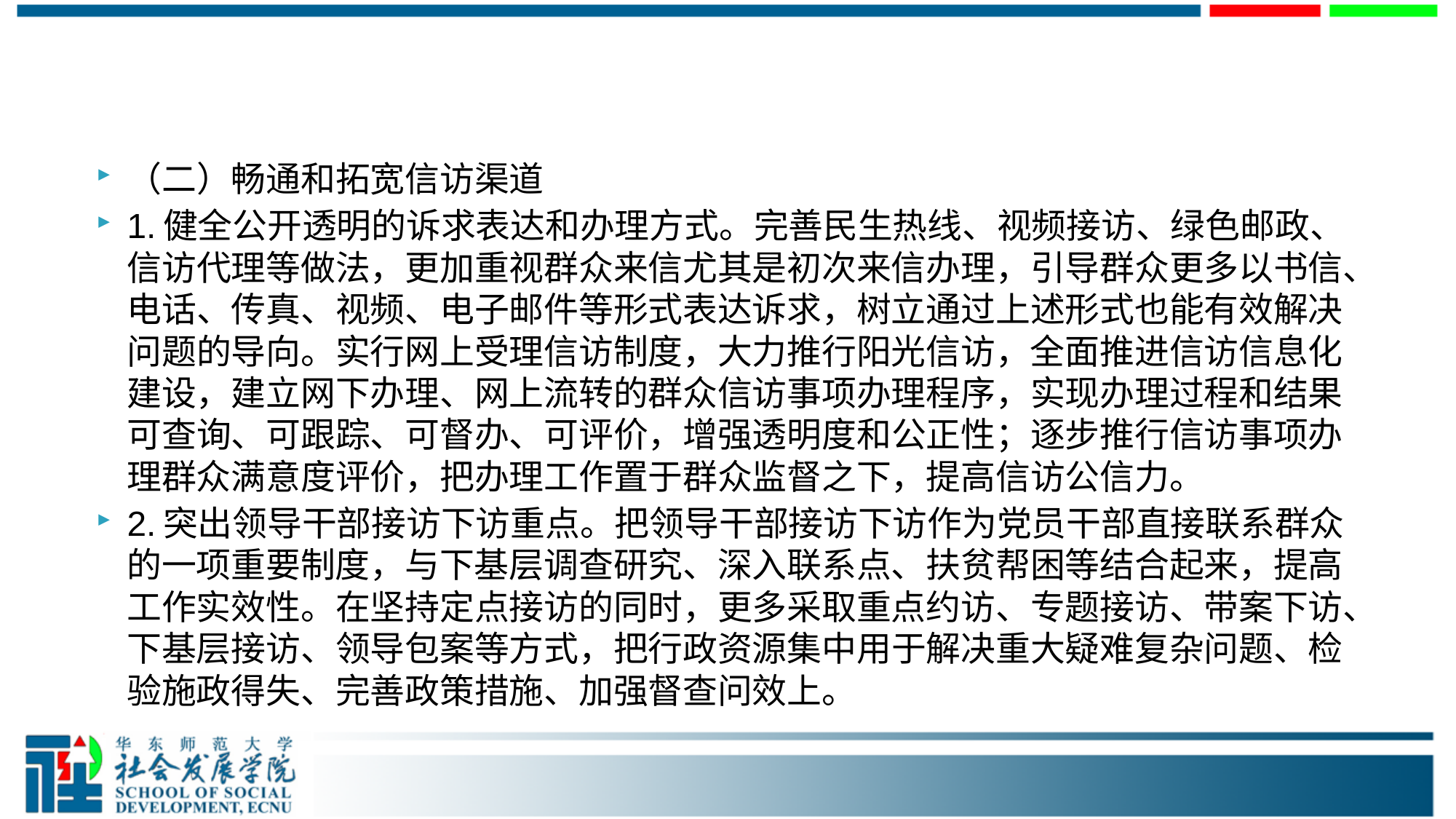

#
（二）畅通和拓宽信访渠道
1.健全公开透明的诉求表达和办理方式。完善民生热线、视频接访、绿色邮政、信访代理等做法，更加重视群众来信尤其是初次来信办理，引导群众更多以书信、电话、传真、视频、电子邮件等形式表达诉求，树立通过上述形式也能有效解决问题的导向。实行网上受理信访制度，大力推行阳光信访，全面推进信访信息化建设，建立网下办理、网上流转的群众信访事项办理程序，实现办理过程和结果可查询、可跟踪、可督办、可评价，增强透明度和公正性；逐步推行信访事项办理群众满意度评价，把办理工作置于群众监督之下，提高信访公信力。
2.突出领导干部接访下访重点。把领导干部接访下访作为党员干部直接联系群众的一项重要制度，与下基层调查研究、深入联系点、扶贫帮困等结合起来，提高工作实效性。在坚持定点接访的同时，更多采取重点约访、专题接访、带案下访、下基层接访、领导包案等方式，把行政资源集中用于解决重大疑难复杂问题、检验施政得失、完善政策措施、加强督查问效上。